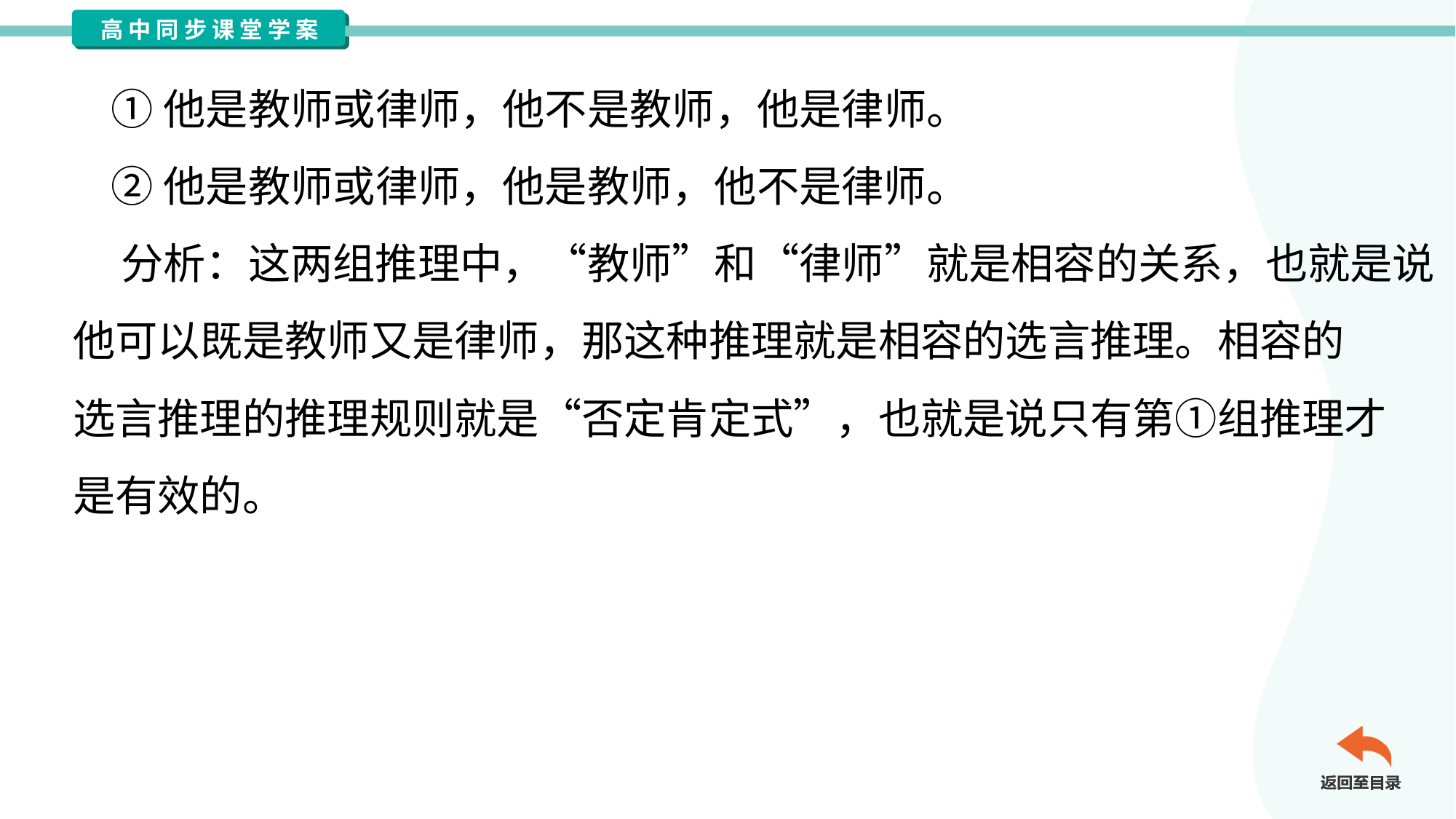

①他是教师或律师，他不是教师，他是律师。
    ②他是教师或律师，他是教师，他不是律师。
    分析：这两组推理中，“教师”和“律师”就是相容的关系，也就是说
他可以既是教师又是律师，那这种推理就是相容的选言推理。相容的
选言推理的推理规则就是“否定肯定式”，也就是说只有第①组推理才
是有效的。